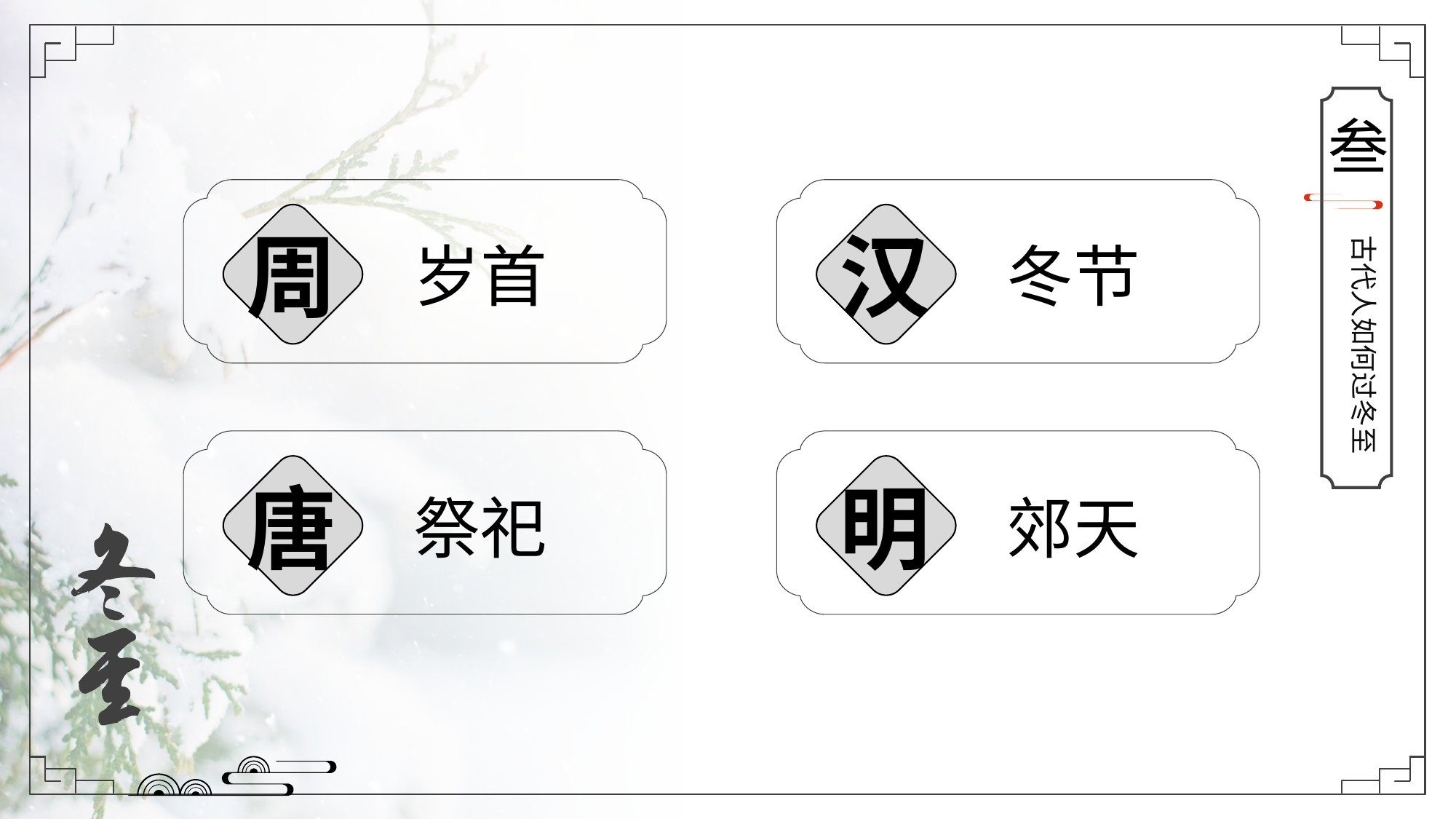

叁

古代人如何过冬至

周
岁首
汉
冬节

唐
祭祀
明
郊天